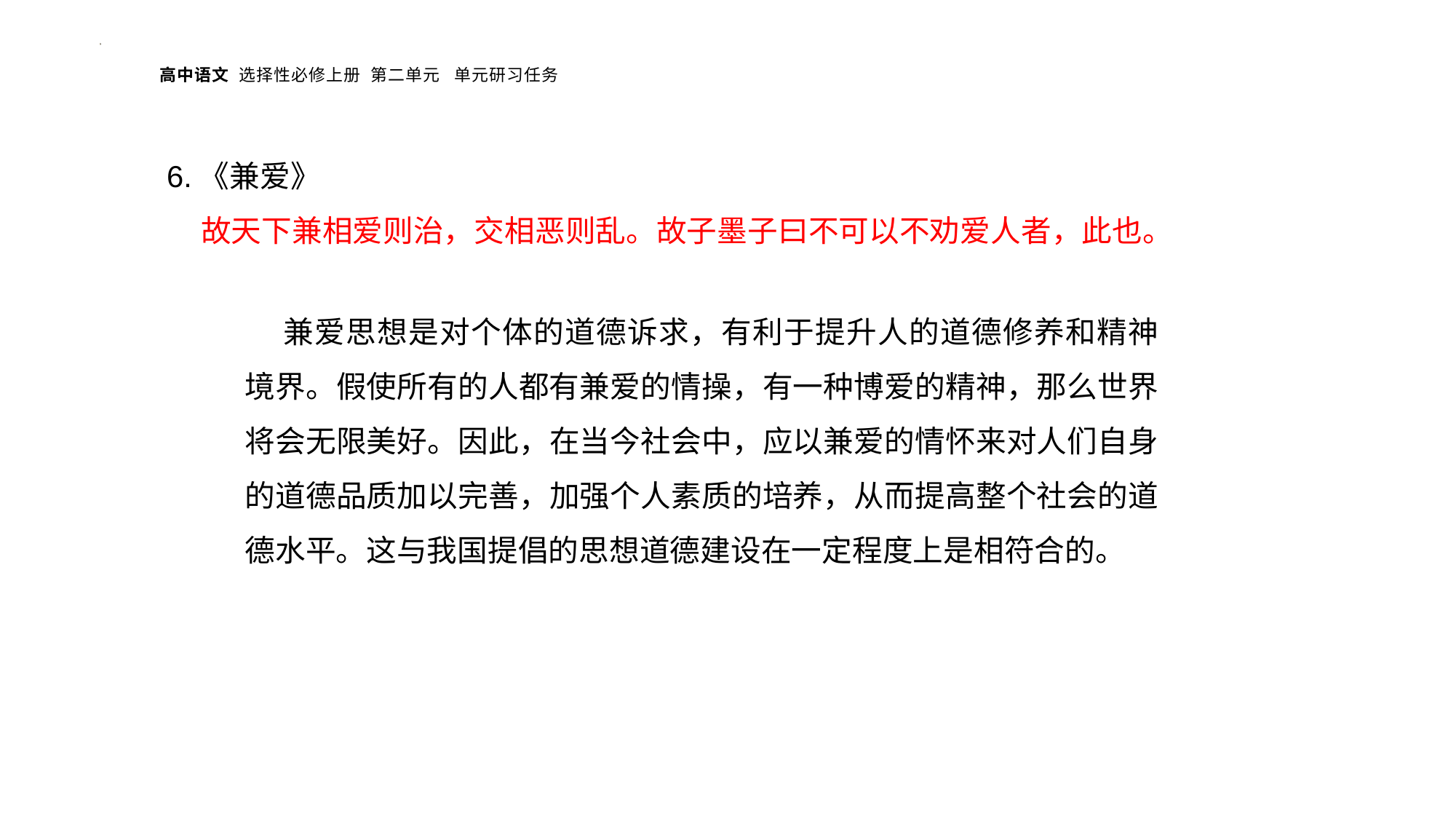

6.《兼爱》
    故天下兼相爱则治，交相恶则乱。故子墨子曰不可以不劝爱人者，此也。
    兼爱思想是对个体的道德诉求，有利于提升人的道德修养和精神境界。假使所有的人都有兼爱的情操，有一种博爱的精神，那么世界将会无限美好。因此，在当今社会中，应以兼爱的情怀来对人们自身的道德品质加以完善，加强个人素质的培养，从而提高整个社会的道德水平。这与我国提倡的思想道德建设在一定程度上是相符合的。